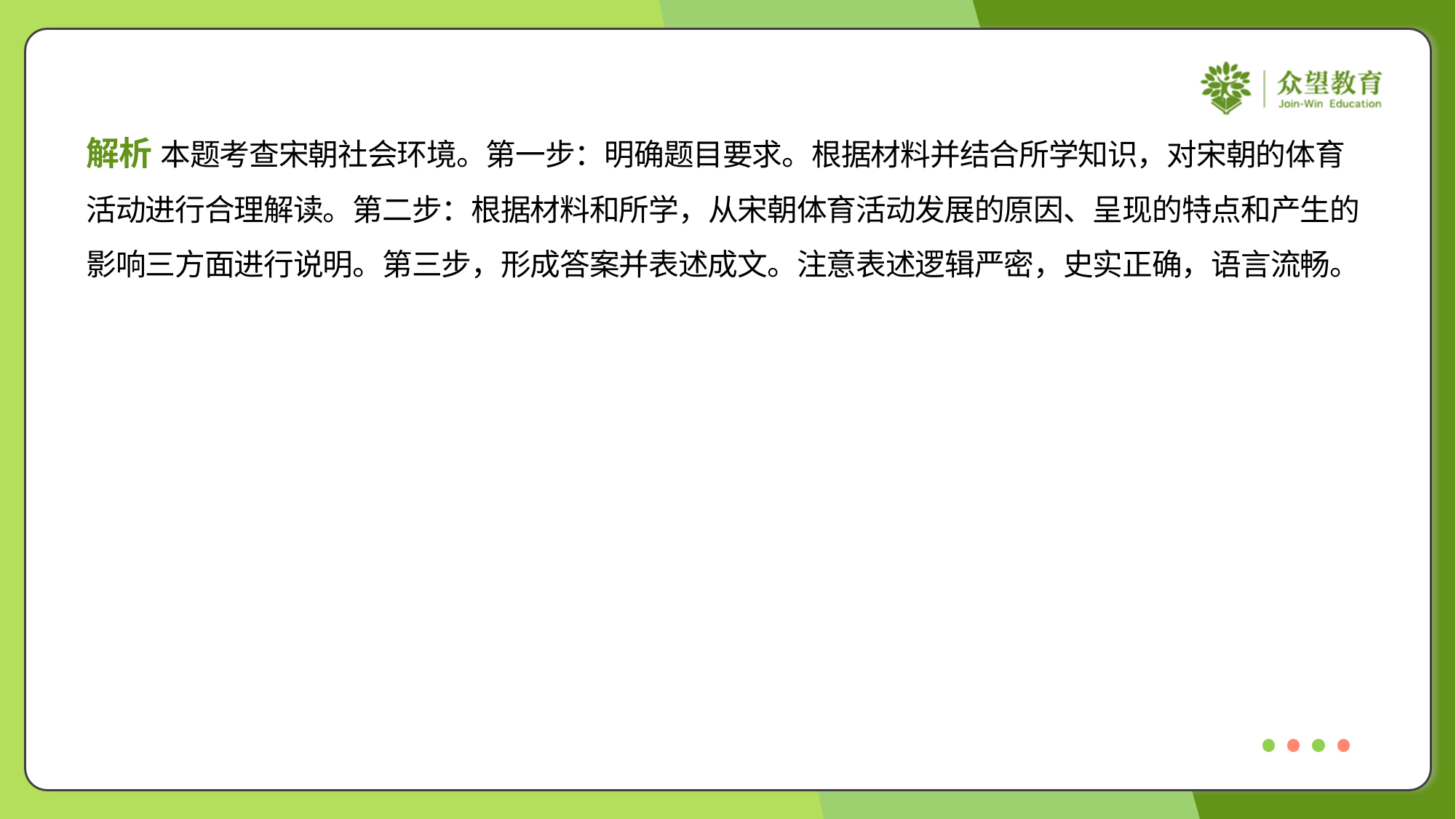

解析 本题考查宋朝社会环境。第一步：明确题目要求。根据材料并结合所学知识，对宋朝的体育
活动进行合理解读。第二步：根据材料和所学，从宋朝体育活动发展的原因、呈现的特点和产生的
影响三方面进行说明。第三步，形成答案并表述成文。注意表述逻辑严密，史实正确，语言流畅。